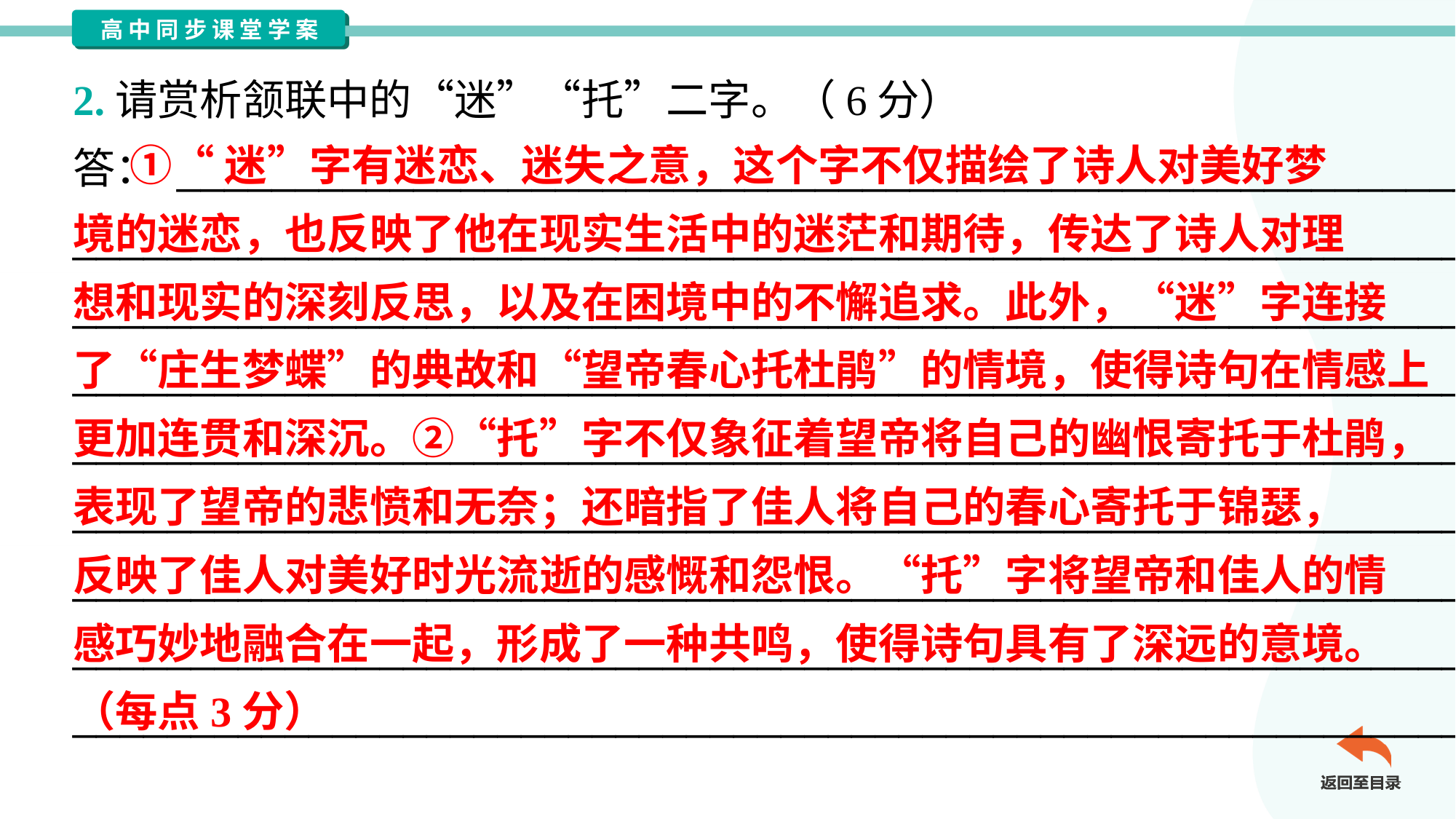

2.请赏析颔联中的“迷”“托”二字。（6分）
答： ________________________________________________________
_____________________________________________________________
_____________________________________________________________
_____________________________________________________________
_____________________________________________________________
_____________________________________________________________
_____________________________________________________________
_____________________________________________________________
_____________________________________________________________
      ①“迷”字有迷恋、迷失之意，这个字不仅描绘了诗人对美好梦
境的迷恋，也反映了他在现实生活中的迷茫和期待，传达了诗人对理
想和现实的深刻反思，以及在困境中的不懈追求。此外，“迷”字连接
了“庄生梦蝶”的典故和“望帝春心托杜鹃”的情境，使得诗句在情感上
更加连贯和深沉。②“托”字不仅象征着望帝将自己的幽恨寄托于杜鹃，
表现了望帝的悲愤和无奈；还暗指了佳人将自己的春心寄托于锦瑟，
反映了佳人对美好时光流逝的感慨和怨恨。“托”字将望帝和佳人的情
感巧妙地融合在一起，形成了一种共鸣，使得诗句具有了深远的意境。
（每点3分）